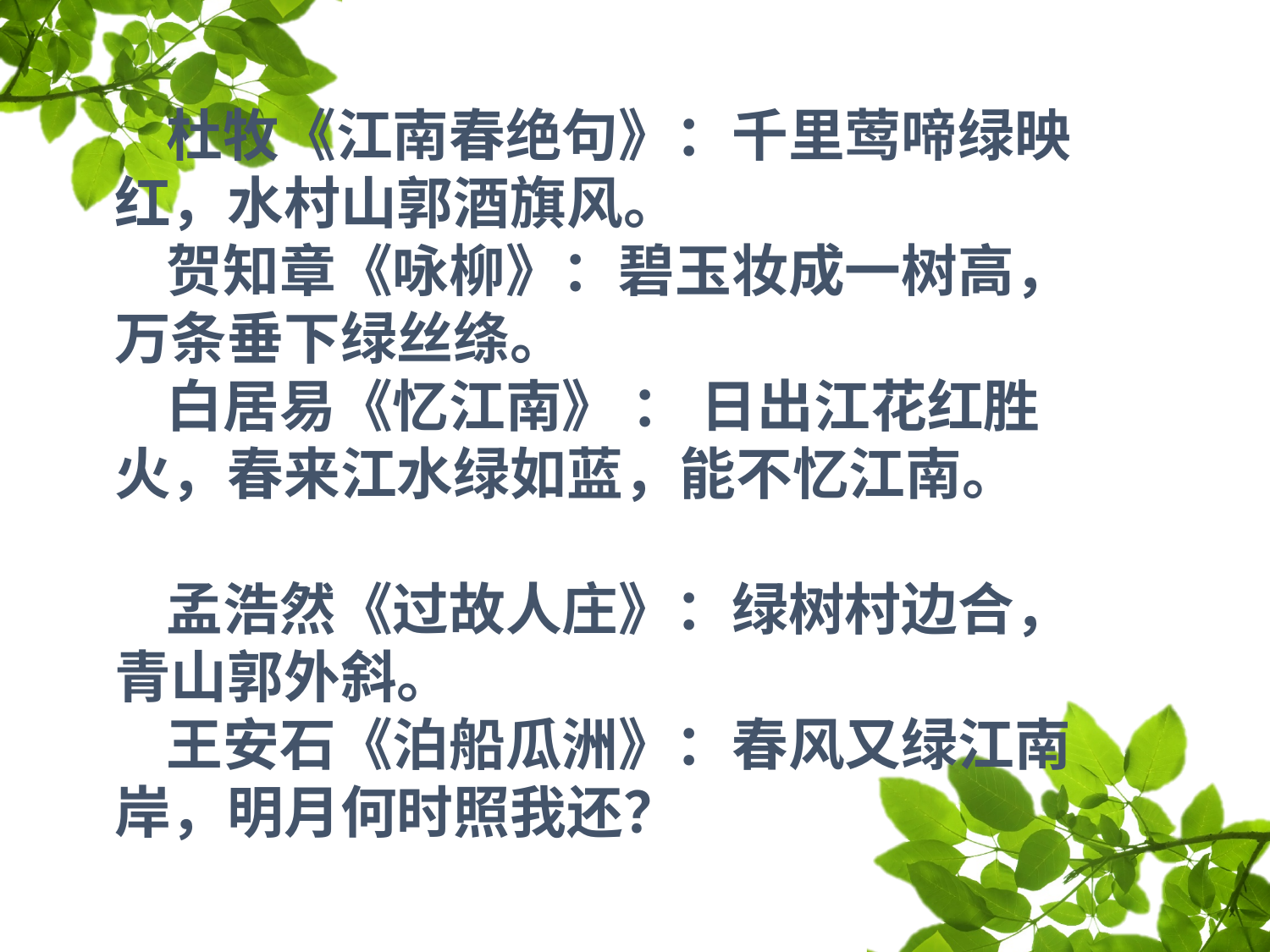

杜牧《江南春绝句》：千里莺啼绿映红，水村山郭酒旗风。
   贺知章《咏柳》：碧玉妆成一树高，万条垂下绿丝绦。
   白居易《忆江南》 ： 日出江花红胜火，春来江水绿如蓝，能不忆江南。
   孟浩然《过故人庄》：绿树村边合，青山郭外斜。
   王安石《泊船瓜洲》：春风又绿江南岸，明月何时照我还？